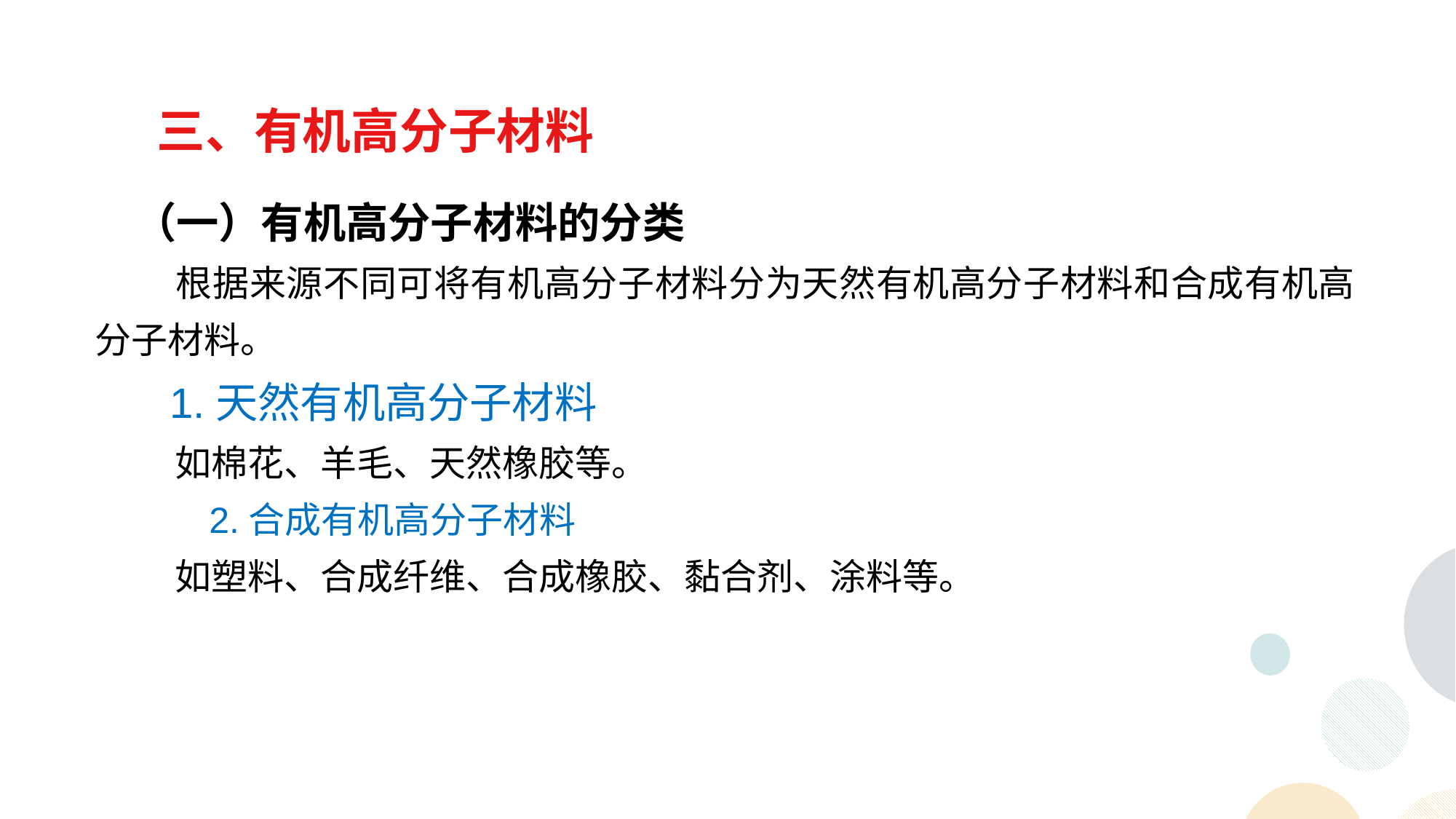

三、有机高分子材料
   （一）有机高分子材料的分类
 根据来源不同可将有机高分子材料分为天然有机高分子材料和合成有机高分子材料。
 1.天然有机高分子材料
 如棉花、羊毛、天然橡胶等。
     2.合成有机高分子材料
 如塑料、合成纤维、合成橡胶、黏合剂、涂料等。